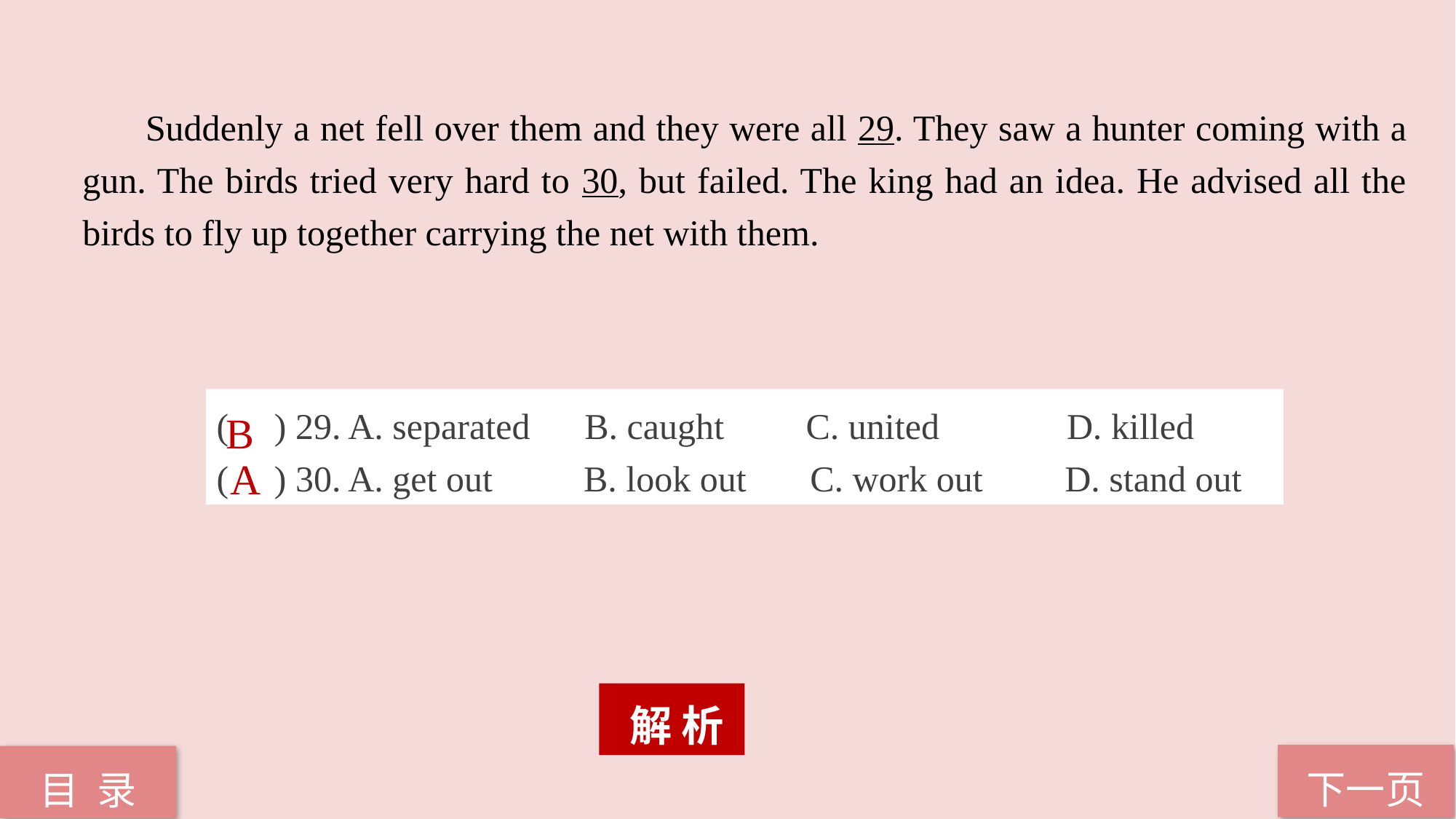

Suddenly a net fell over them and they were all 29. They saw a hunter coming with a gun. The birds tried very hard to 30, but failed. The king had an idea. He advised all the birds to fly up together carrying the net with them.
(     ) 29. A. separated      B. caught         C. united              D. killed
(     ) 30. A. get out          B. look out       C. work out         D. stand out
B
A
 解 析